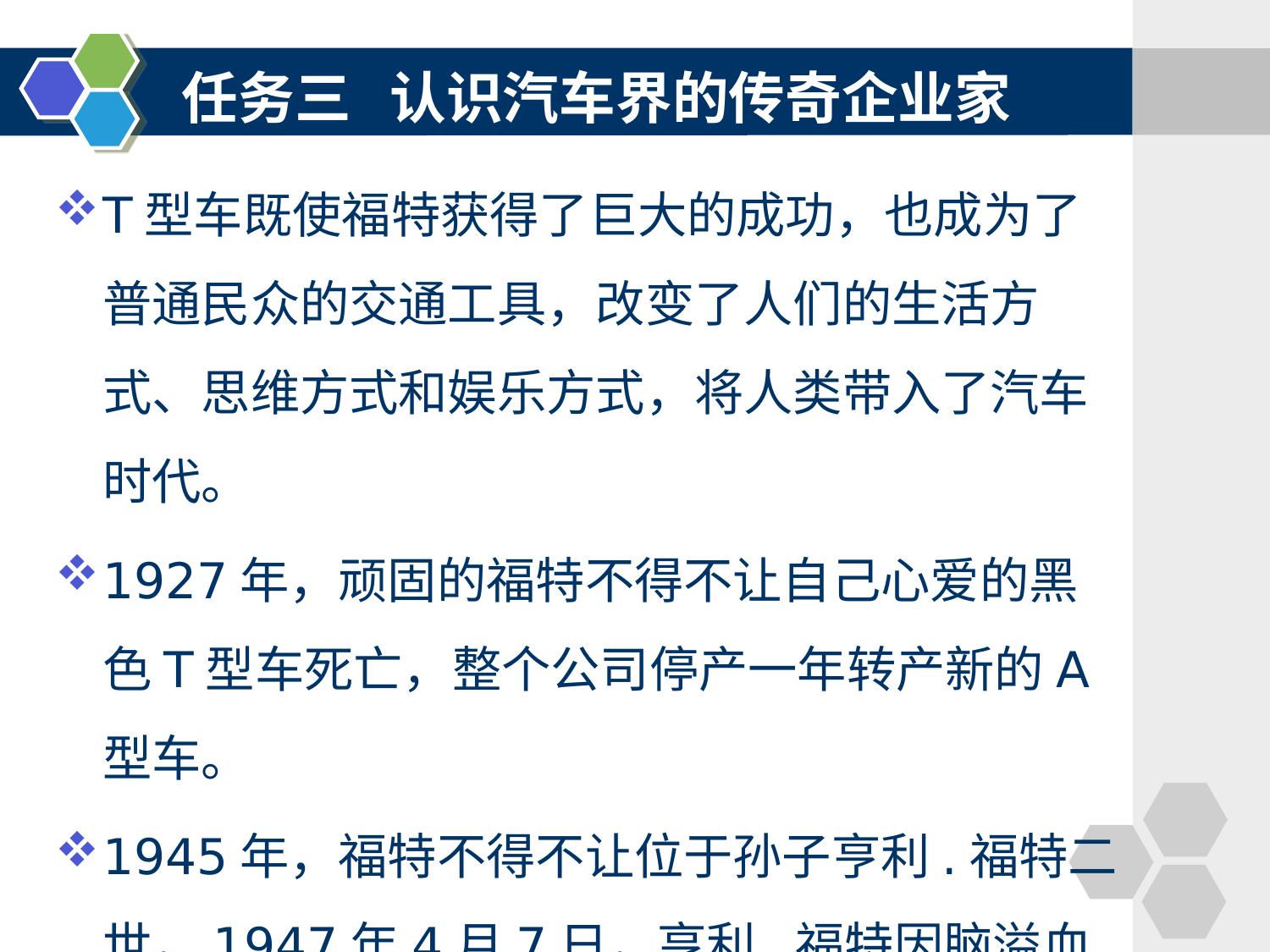

#
任务三   认识汽车界的传奇企业家
T型车既使福特获得了巨大的成功，也成为了普通民众的交通工具，改变了人们的生活方式、思维方式和娱乐方式，将人类带入了汽车时代。
1927年，顽固的福特不得不让自己心爱的黑色T型车死亡，整个公司停产一年转产新的A型车。
1945年，福特不得不让位于孙子亨利.福特二世，1947年4月7日，亨利.福特因脑溢血死于底特律，终年83岁。